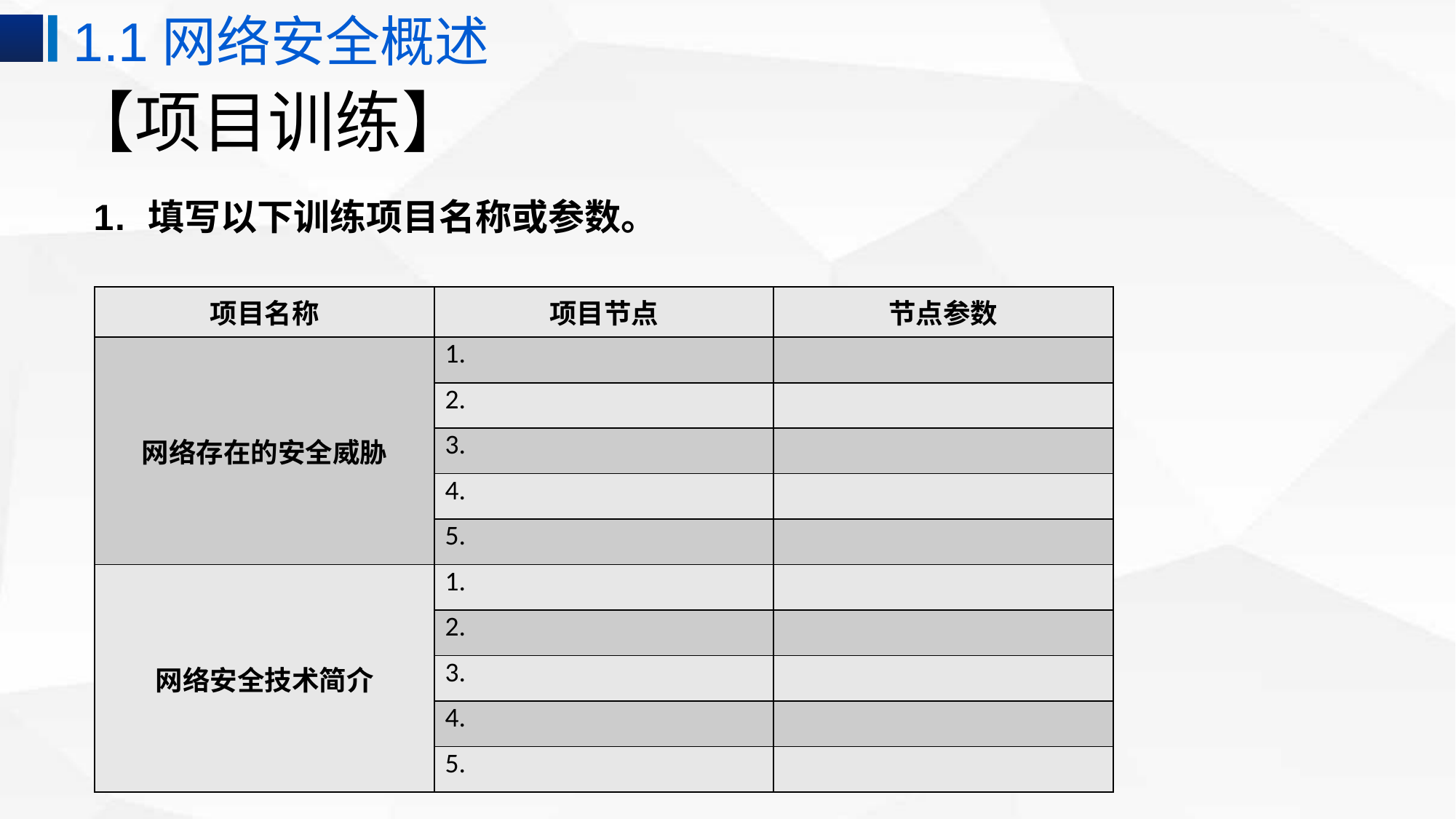

1.1网络安全概述

# 【项目训练】
填写以下训练项目名称或参数。
| 项目名称 | 项目节点 | 节点参数 |
| --- | --- | --- |
| 网络存在的安全威胁 | 1. |  |
|  | 2. |  |
|  | 3. |  |
|  | 4. |  |
|  | 5. |  |
| 网络安全技术简介 | 1. |  |
|  | 2. |  |
|  | 3. |  |
|  | 4. |  |
|  | 5. |  |